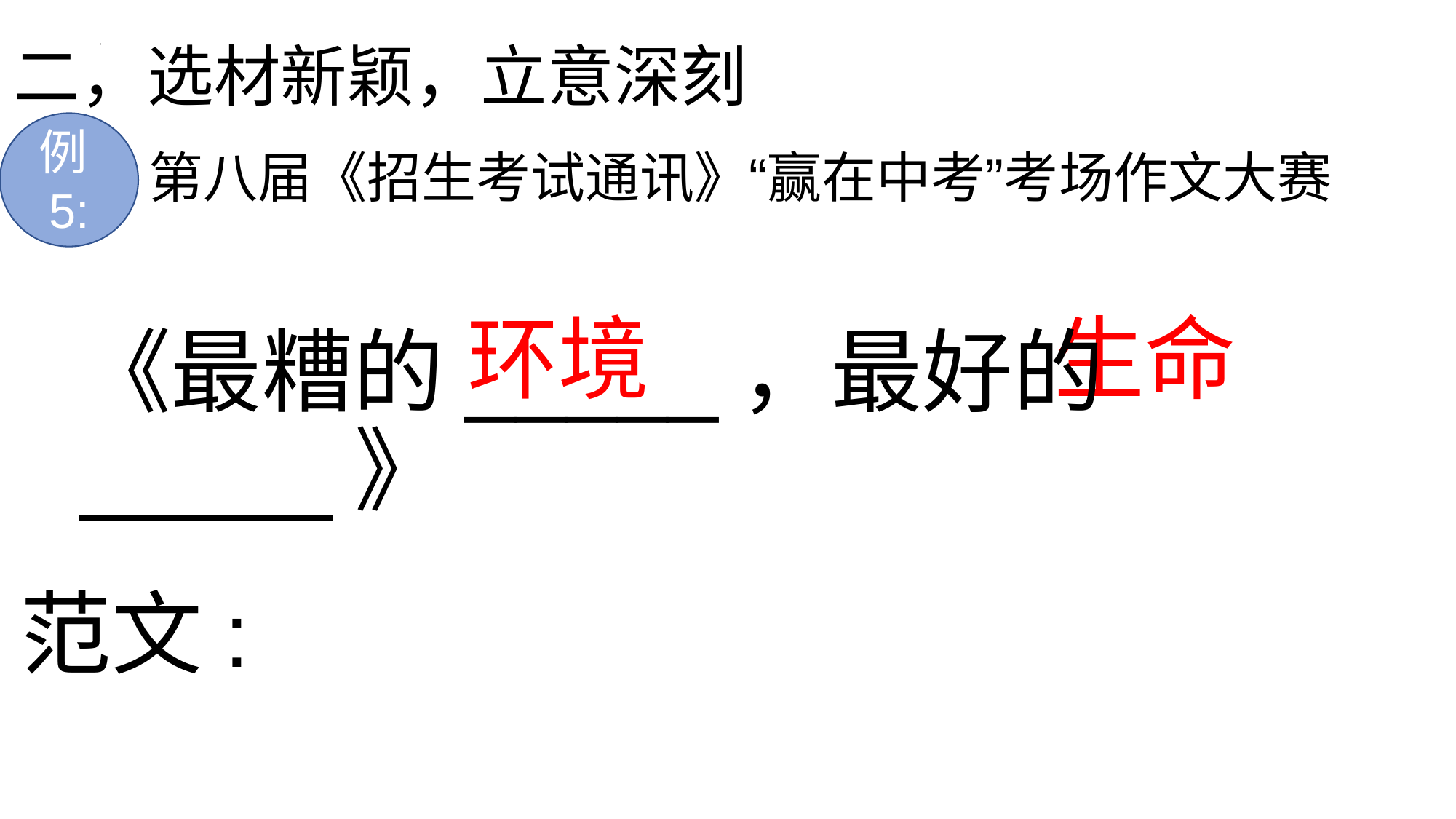

# 二，选材新颖，立意深刻
第八届《招生考试通讯》“赢在中考”考场作文大赛
例5:
环境				  生命
《最糟的_____，最好的_____》
范文: